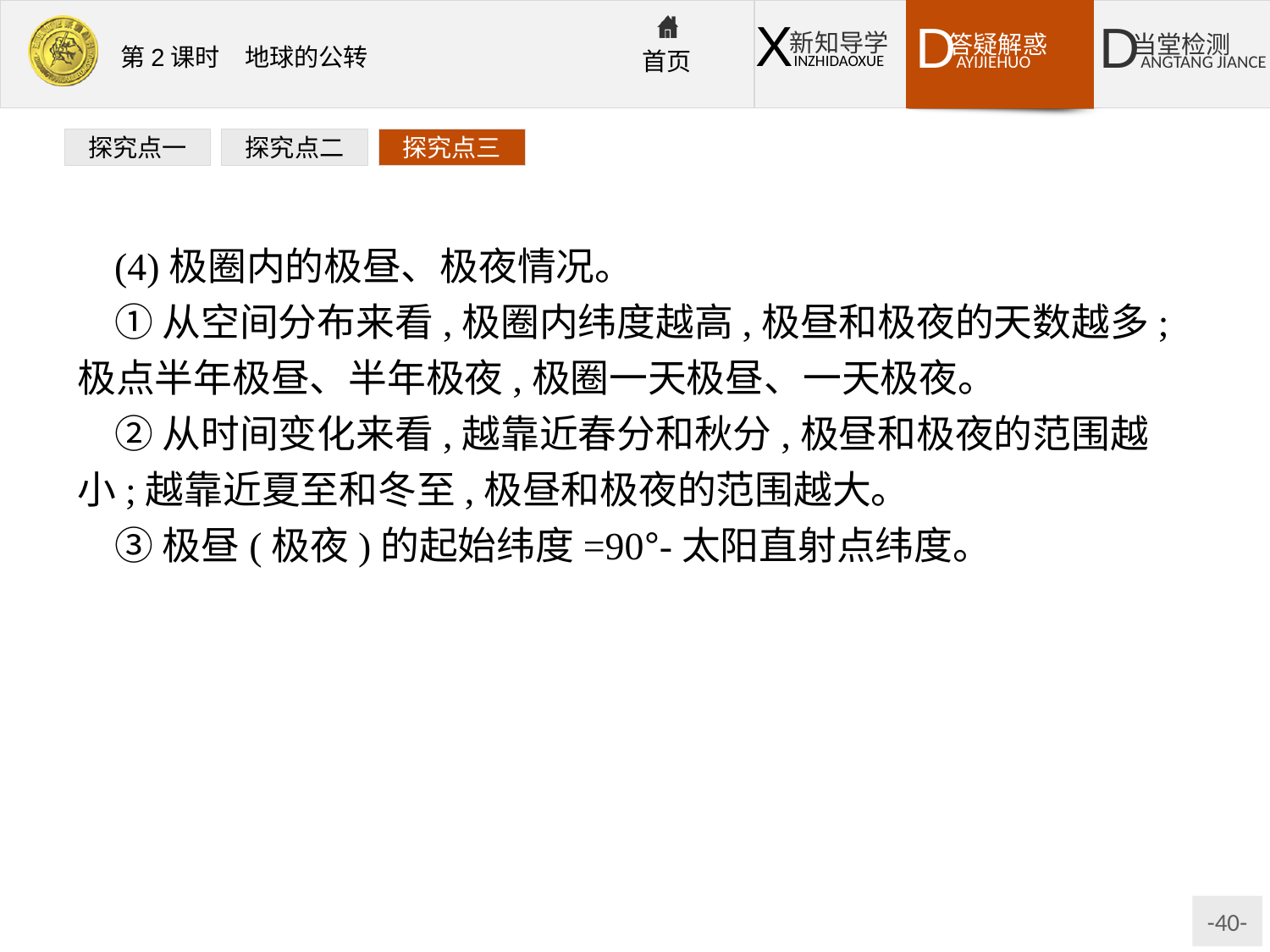

探究点一
探究点二
探究点三
(4)极圈内的极昼、极夜情况。
①从空间分布来看,极圈内纬度越高,极昼和极夜的天数越多;极点半年极昼、半年极夜,极圈一天极昼、一天极夜。
②从时间变化来看,越靠近春分和秋分,极昼和极夜的范围越小;越靠近夏至和冬至,极昼和极夜的范围越大。
③极昼(极夜)的起始纬度=90°-太阳直射点纬度。